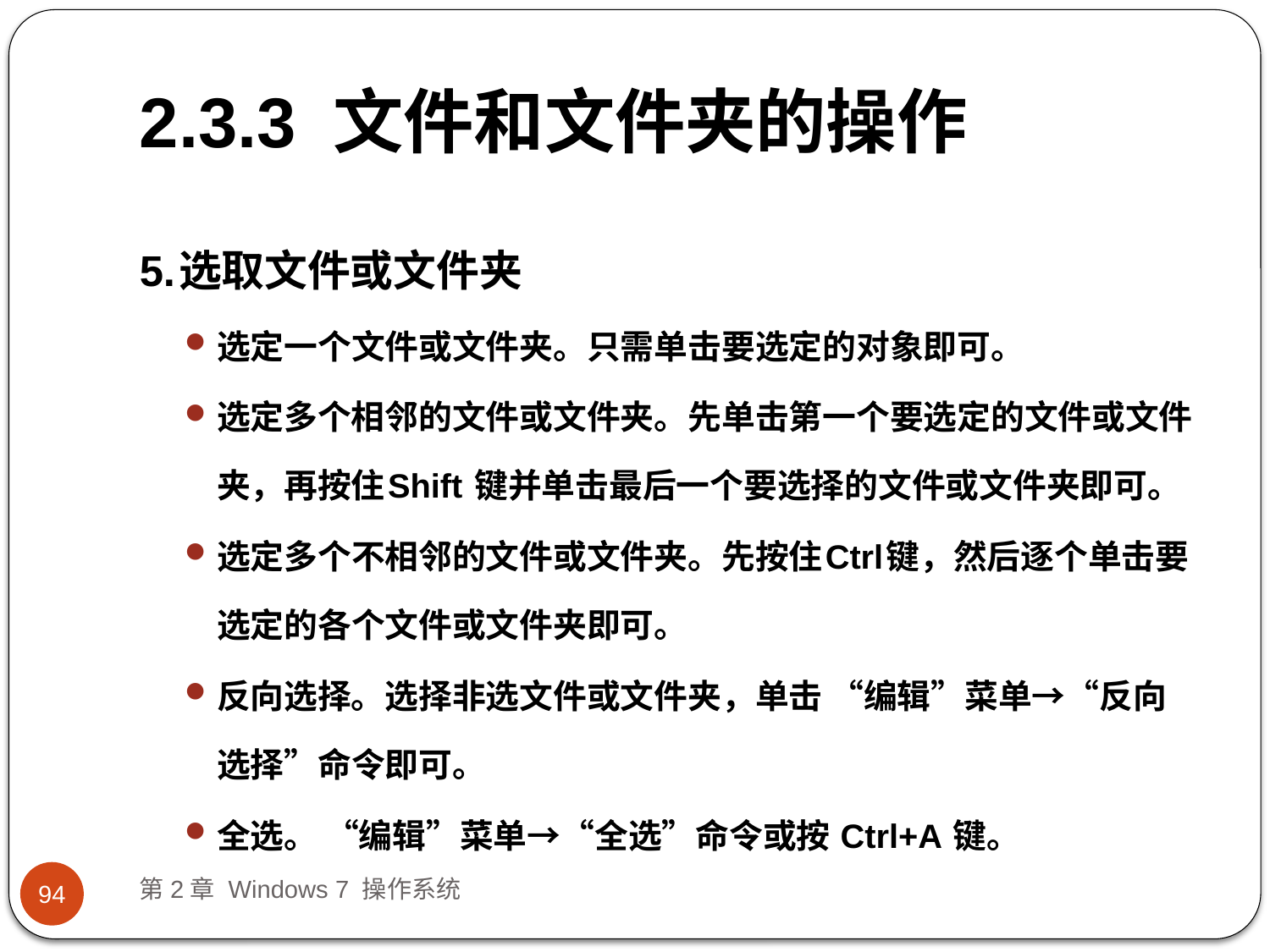

# 2.3.3 文件和文件夹的操作
5.选取文件或文件夹
选定一个文件或文件夹。只需单击要选定的对象即可。
选定多个相邻的文件或文件夹。先单击第一个要选定的文件或文件夹，再按住Shift 键并单击最后一个要选择的文件或文件夹即可。
选定多个不相邻的文件或文件夹。先按住Ctrl键，然后逐个单击要选定的各个文件或文件夹即可。
反向选择。选择非选文件或文件夹，单击 “编辑”菜单→“反向选择”命令即可。
全选。 “编辑”菜单→“全选”命令或按 Ctrl+A 键。
第2章 Windows 7 操作系统
94